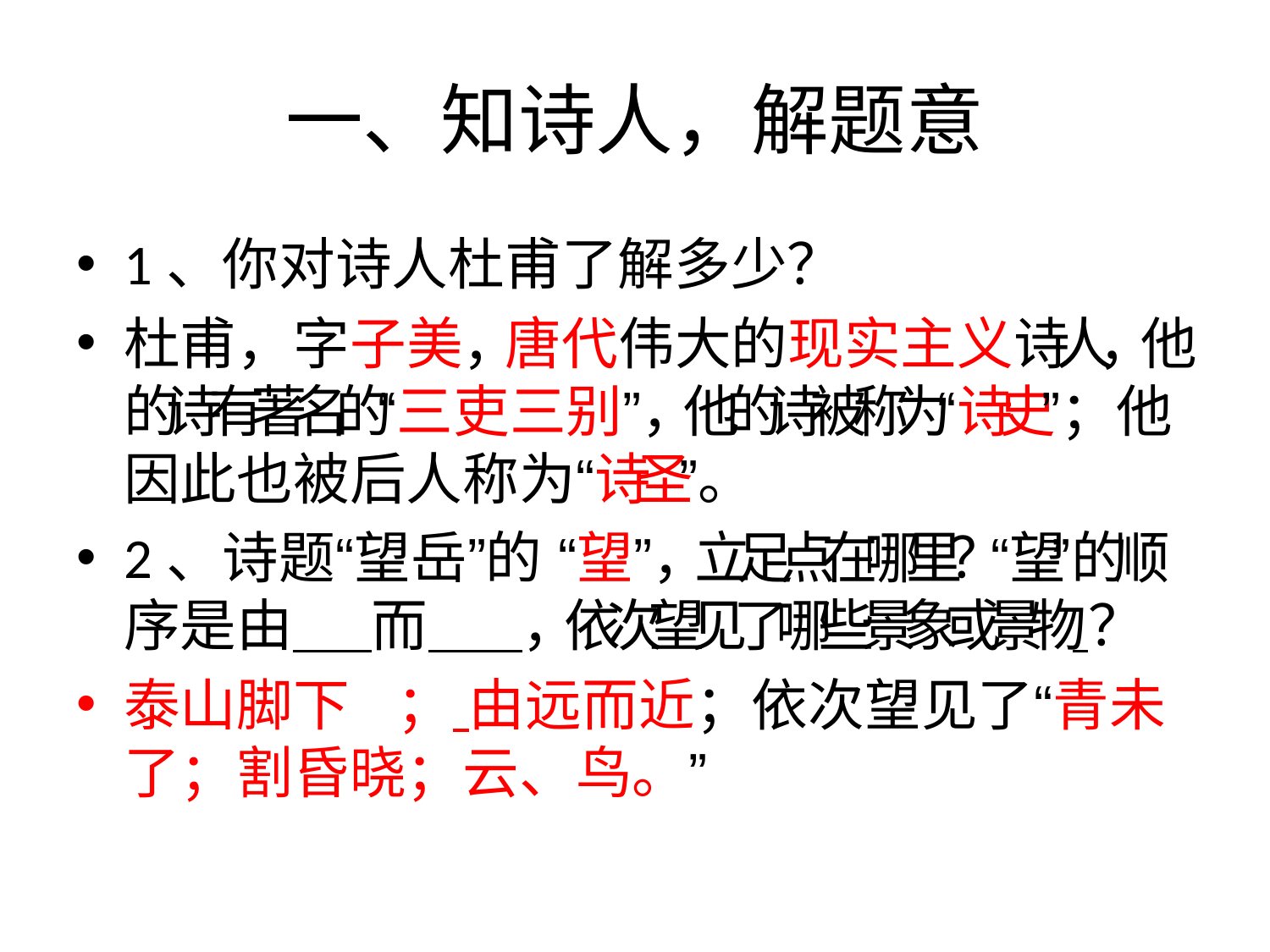

# 一、知诗人，解题意
1、你对诗人杜甫了解多少？
杜甫，字子美，唐代伟大的现实主义诗人，他的诗有著名的“三吏三别”，他的诗被称为“诗史”；他因此也被后人称为“诗圣”。
2、诗题“望岳”的 “望”，立足点在哪里？“望”的顺序是由     而      ，依次望见了哪些景象或景物 ？
泰山脚下   ； 由远而近；依次望见了“青未了；割昏晓；云、鸟。”